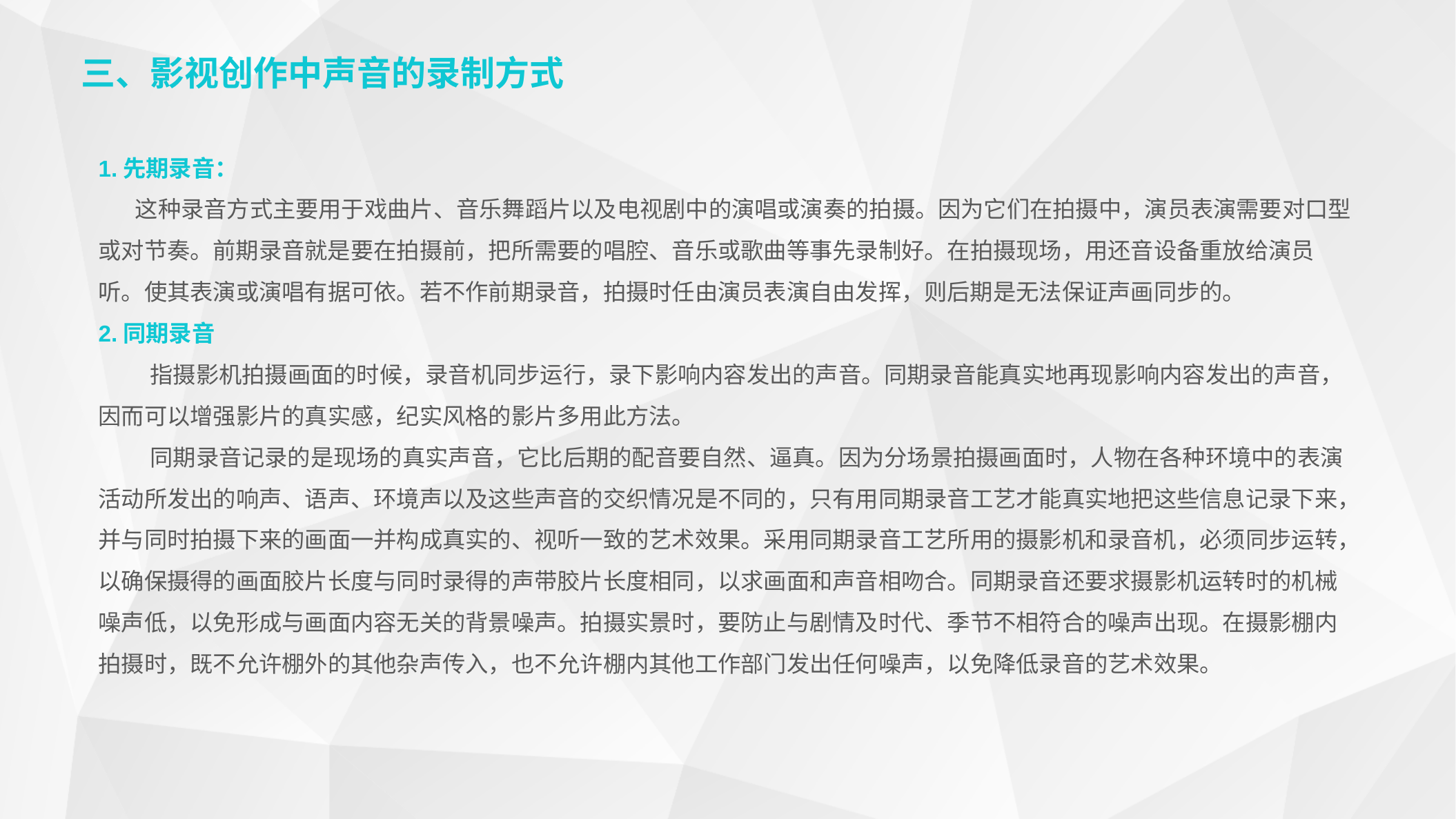

三、影视创作中声音的录制方式
1.先期录音：
      这种录音方式主要用于戏曲片、音乐舞蹈片以及电视剧中的演唱或演奏的拍摄。因为它们在拍摄中，演员表演需要对口型或对节奏。前期录音就是要在拍摄前，把所需要的唱腔、音乐或歌曲等事先录制好。在拍摄现场，用还音设备重放给演员听。使其表演或演唱有据可依。若不作前期录音，拍摄时任由演员表演自由发挥，则后期是无法保证声画同步的。
2.同期录音
指摄影机拍摄画面的时候，录音机同步运行，录下影响内容发出的声音。同期录音能真实地再现影响内容发出的声音，因而可以增强影片的真实感，纪实风格的影片多用此方法。
同期录音记录的是现场的真实声音，它比后期的配音要自然、逼真。因为分场景拍摄画面时，人物在各种环境中的表演活动所发出的响声、语声、环境声以及这些声音的交织情况是不同的，只有用同期录音工艺才能真实地把这些信息记录下来，并与同时拍摄下来的画面一并构成真实的、视听一致的艺术效果。采用同期录音工艺所用的摄影机和录音机，必须同步运转，以确保摄得的画面胶片长度与同时录得的声带胶片长度相同，以求画面和声音相吻合。同期录音还要求摄影机运转时的机械噪声低，以免形成与画面内容无关的背景噪声。拍摄实景时，要防止与剧情及时代、季节不相符合的噪声出现。在摄影棚内拍摄时，既不允许棚外的其他杂声传入，也不允许棚内其他工作部门发出任何噪声，以免降低录音的艺术效果。